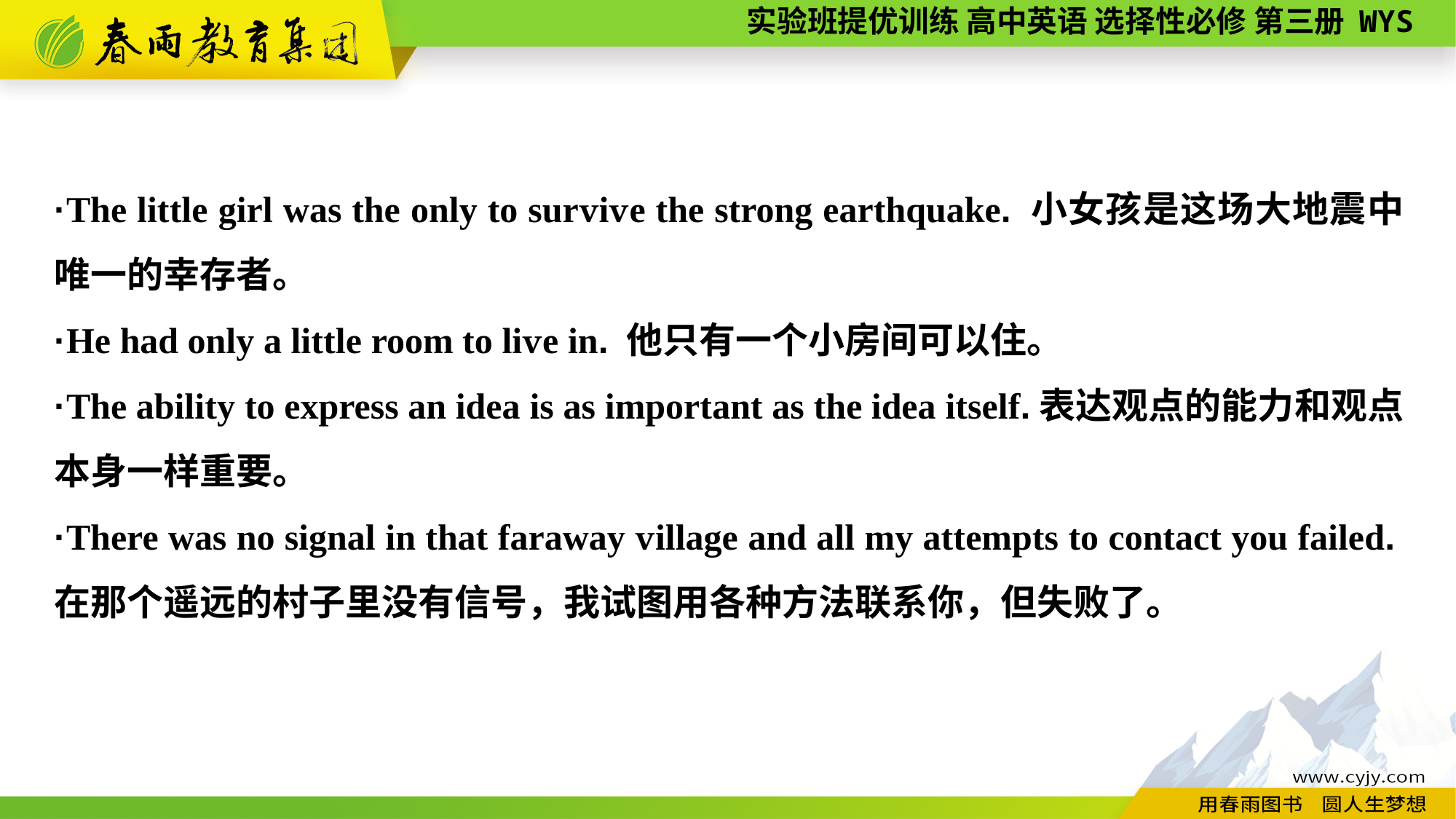

·The little girl was the only to survive the strong earthquake. 小女孩是这场大地震中唯一的幸存者。
·He had only a little room to live in. 他只有一个小房间可以住。
·The ability to express an idea is as important as the idea itself.表达观点的能力和观点本身一样重要。
·There was no signal in that faraway village and all my attempts to contact you failed.在那个遥远的村子里没有信号，我试图用各种方法联系你，但失败了。